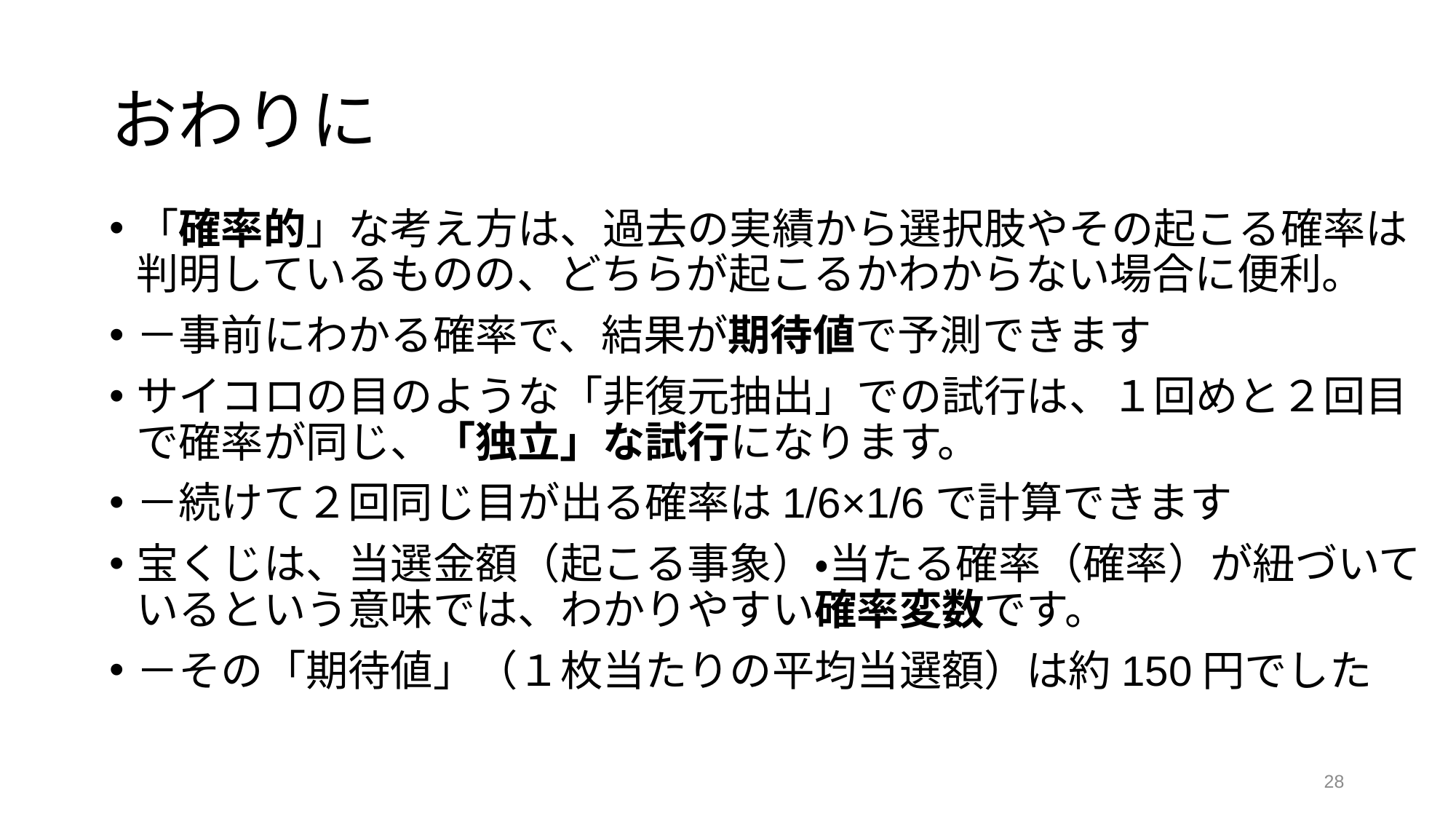

# おわりに
「確率的」な考え方は、過去の実績から選択肢やその起こる確率は判明しているものの、どちらが起こるかわからない場合に便利。
－事前にわかる確率で、結果が期待値で予測できます
サイコロの目のような「非復元抽出」での試行は、１回めと２回目で確率が同じ、「独立」な試行になります。
－続けて２回同じ目が出る確率は1/6×1/6で計算できます
宝くじは、当選金額（起こる事象）・当たる確率（確率）が紐づいているという意味では、わかりやすい確率変数です。
－その「期待値」（１枚当たりの平均当選額）は約150円でした
28